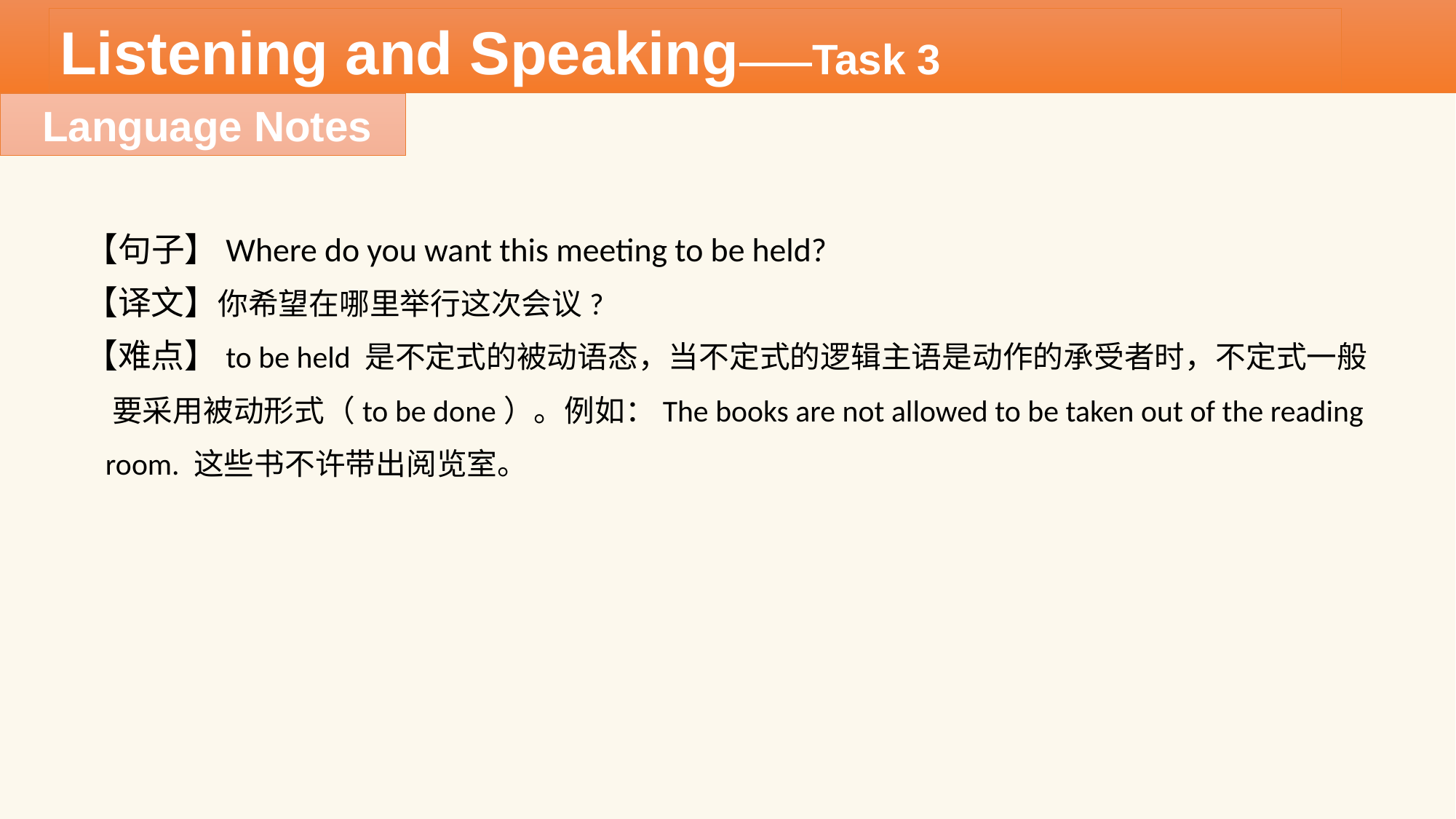

Listening and Speaking——Task 3
Language Notes
【句子】Where do you want this meeting to be held?
【译文】你希望在哪里举行这次会议?
【难点】to be held 是不定式的被动语态，当不定式的逻辑主语是动作的承受者时，不定式一般
   要采用被动形式（to be done）。例如：The books are not allowed to be taken out of the reading
   room. 这些书不许带出阅览室。